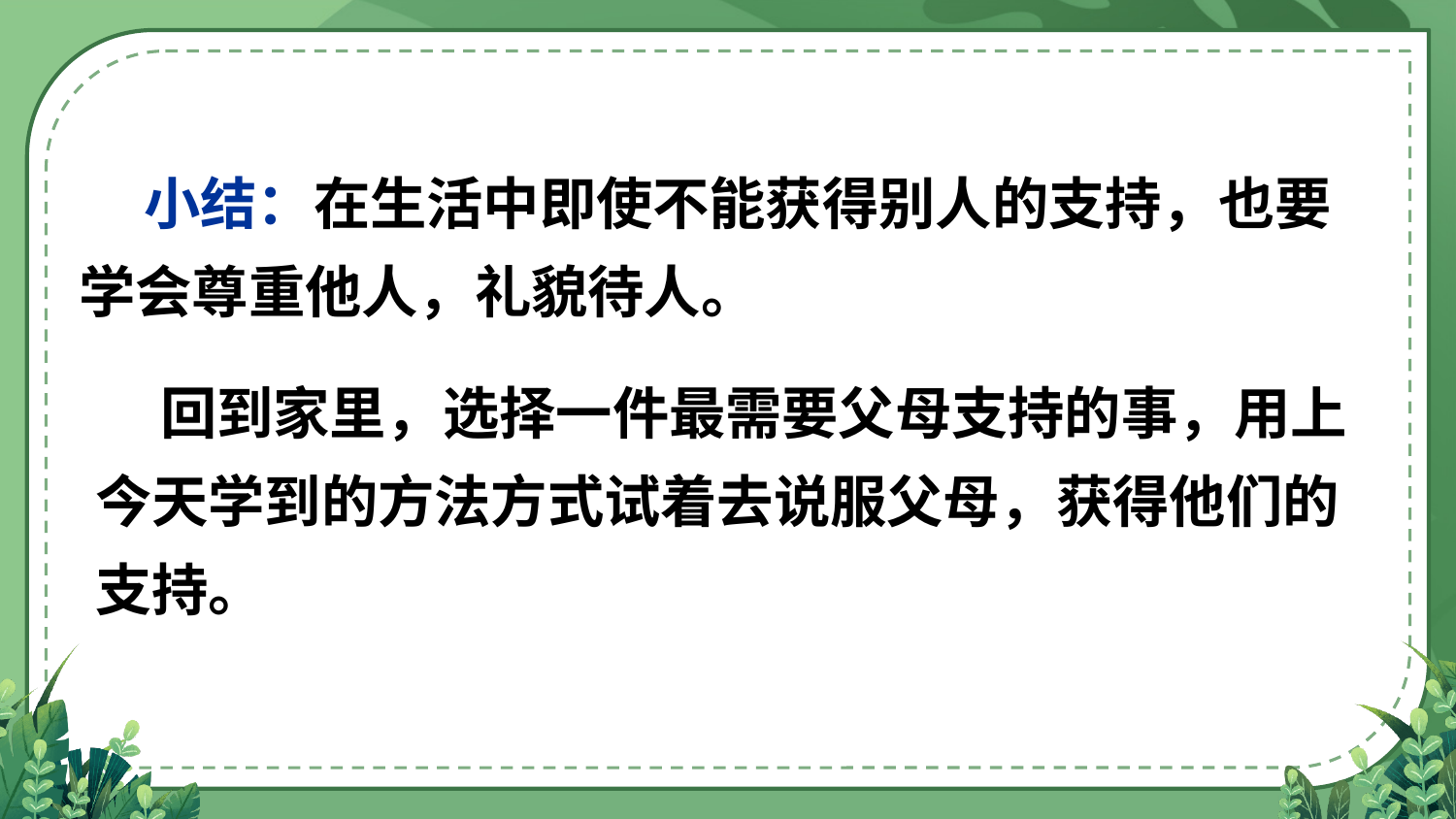

小结：在生活中即使不能获得别人的支持，也要学会尊重他人，礼貌待人。
    回到家里，选择一件最需要父母支持的事，用上今天学到的方法方式试着去说服父母，获得他们的支持。